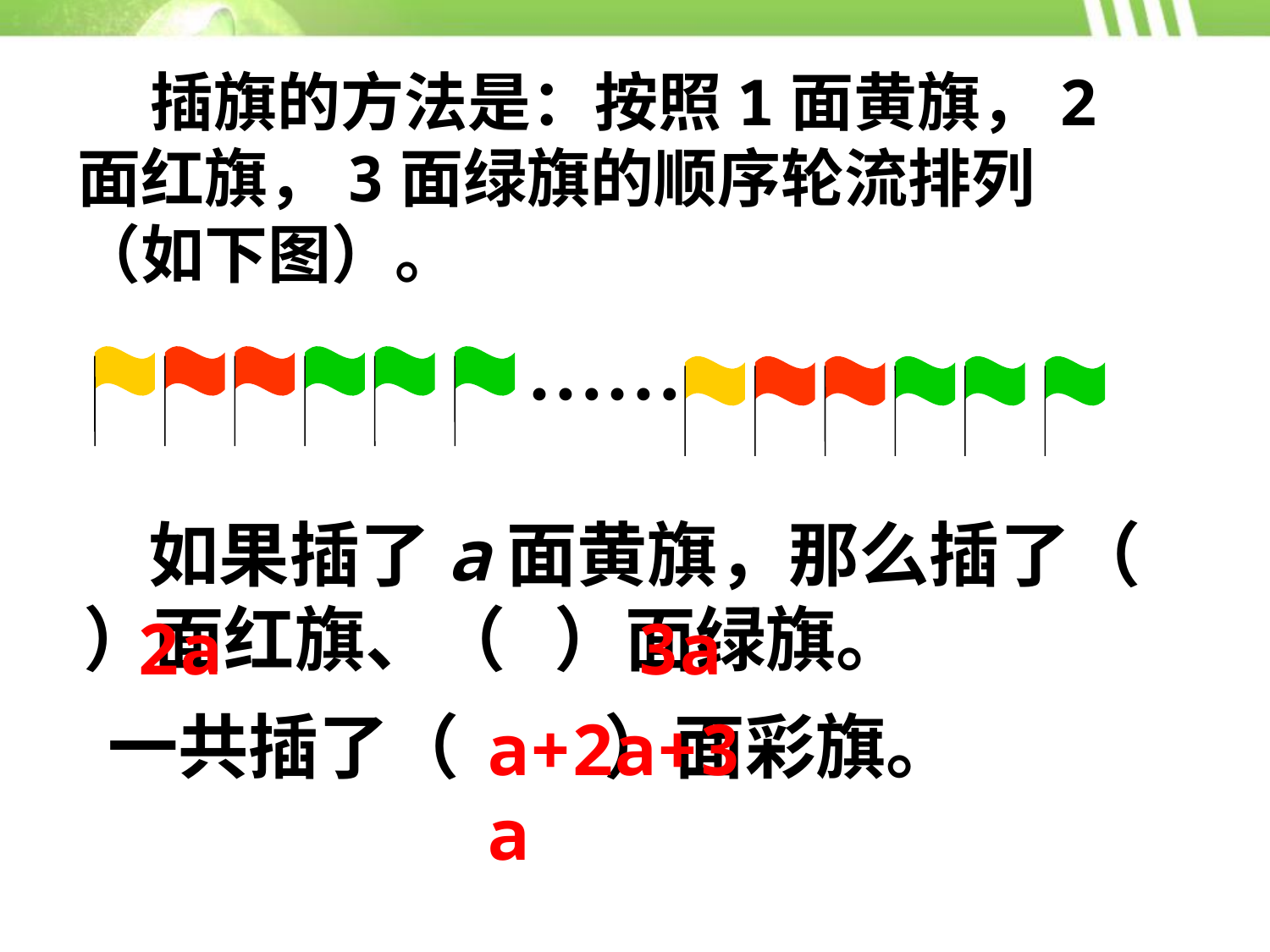

插旗的方法是：按照1面黄旗，2面红旗，3面绿旗的顺序轮流排列（如下图）。
……

    如果插了a面黄旗，那么插了（  ）面红旗、（   ）面绿旗。
2a
3a
一共插了（         ）面彩旗。
a+2a+3a